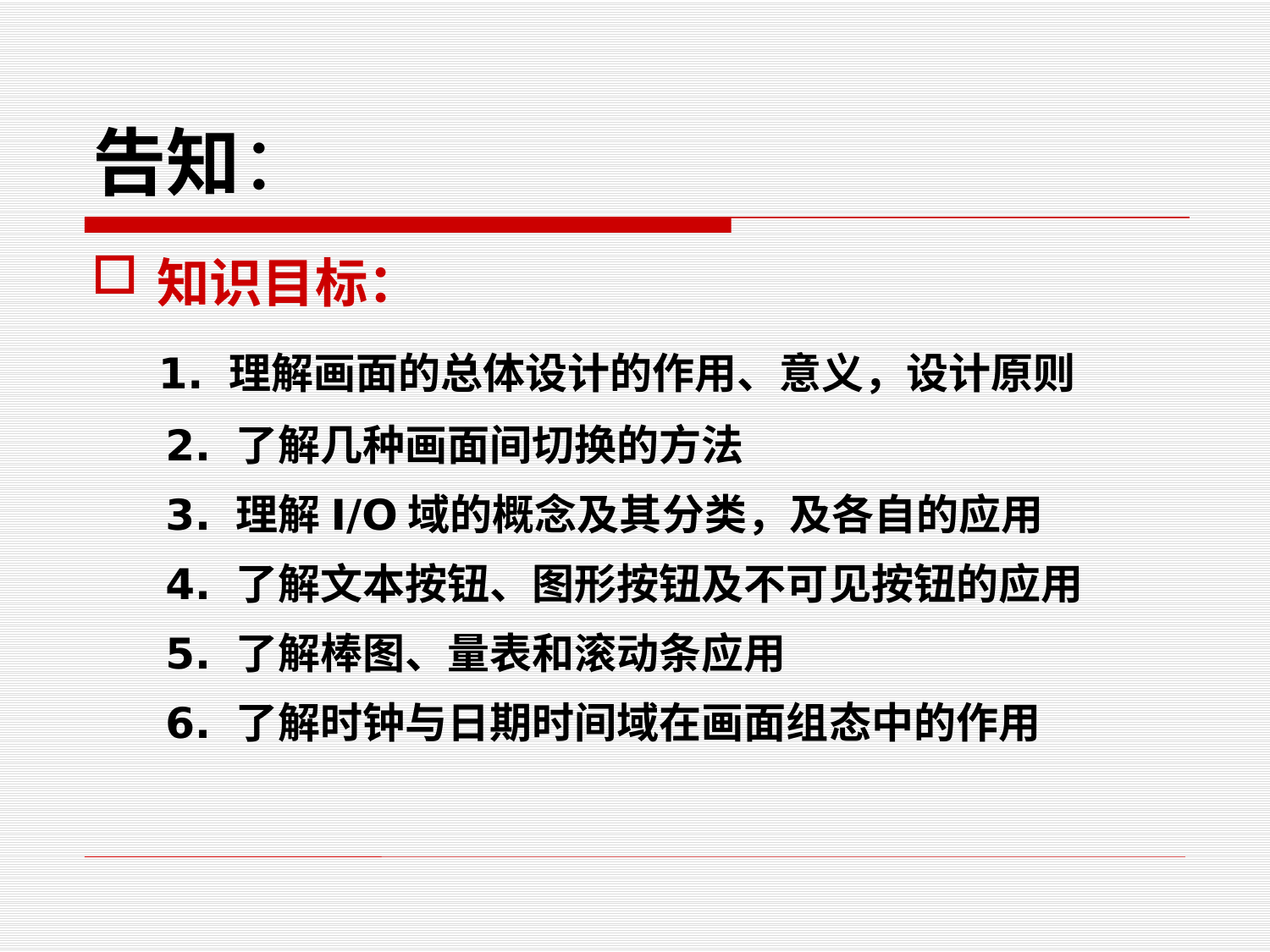

# 告知：
知识目标：
    1. 理解画面的总体设计的作用、意义，设计原则
     2. 了解几种画面间切换的方法
     3. 理解I/O域的概念及其分类，及各自的应用
     4. 了解文本按钮、图形按钮及不可见按钮的应用
     5. 了解棒图、量表和滚动条应用
     6. 了解时钟与日期时间域在画面组态中的作用